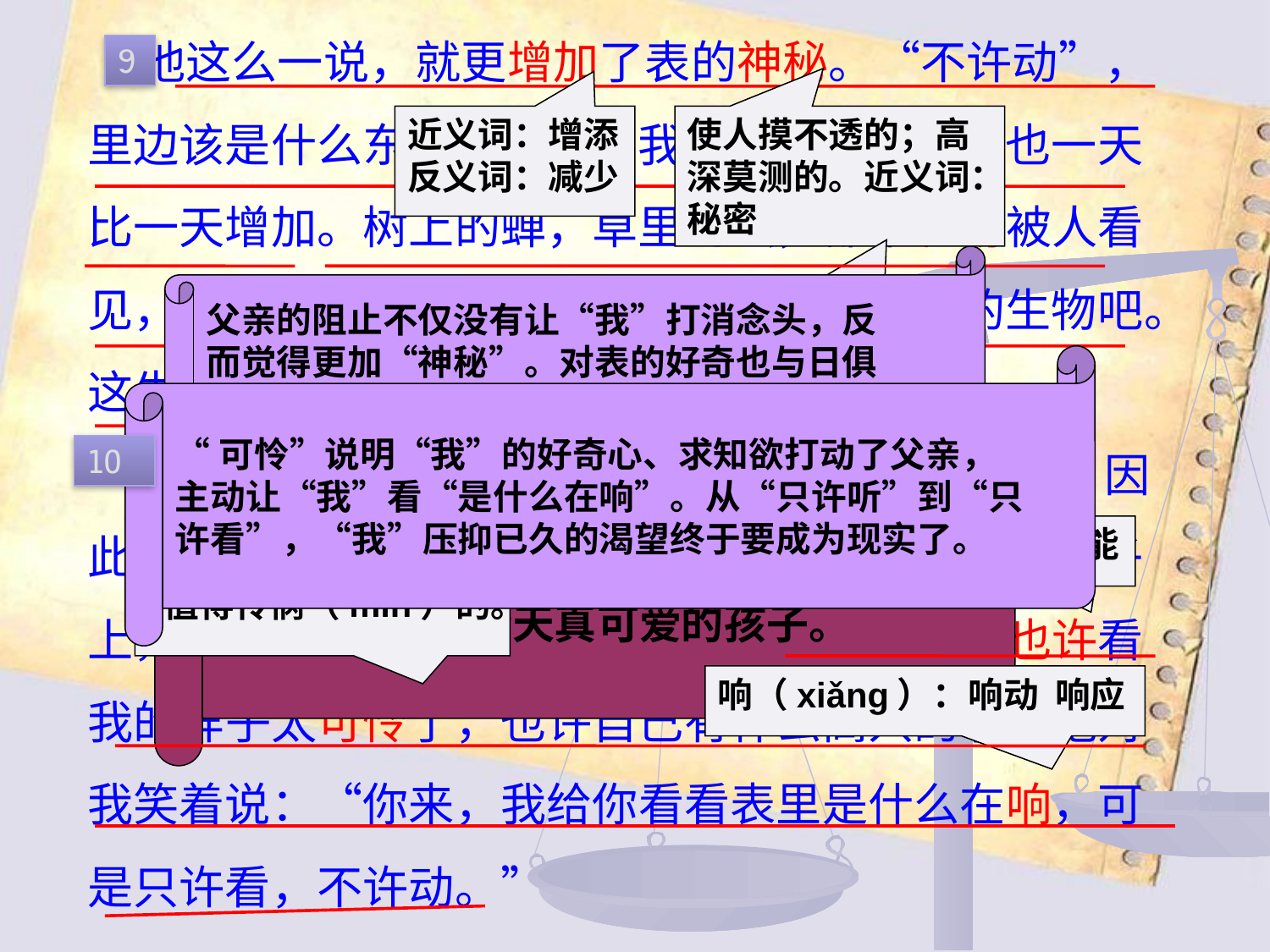

他这么一说，就更增加了表的神秘。“不许动”，里边该是什么东西在响呢？我对于它的好奇心也一天比一天增加。树上的蝉，草里的虫，都不轻易被人看见，我想：这里边一定也有一个蝉或虫一类的生物吧。这生物被父亲关在表里，不许小孩子动。
    越不许我动，我的手指越想动，但是我又不敢，因此我很痛苦。这样过了许多天。父亲一把表放在桌子上，我的眼睛就再也离不开它。有一次，父亲也许看我的样子太可怜了，也许自己有什么高兴的事，他对我笑着说：“你来，我给你看看表里是什么在响，可是只许看，不许动。”
9

近义词：增添
反义词：减少
使人摸不透的；高深莫测的。近义词：秘密

父亲的阻止不仅没有让“我”打消念头，反
而觉得更加“神秘”。对表的好奇也与日俱
增。

简单容易。近义词：容易

“可怜”说明“我”的好奇心、求知欲打动了父亲，
主动让“我”看“是什么在响”。从“只许听”到“只
许看”，“我”压抑已久的渴望终于要成为现实了。
这个推断在作者看来是顺理成章的。读
到这里我们可以感到作者有着强烈的好
奇心，对事物是那样善于观察，勤于思
考，是个天真可爱的孩子。

10
近义词：可能
 值得怜悯（mǐn）的。

响（xiǎng）：响动  响应